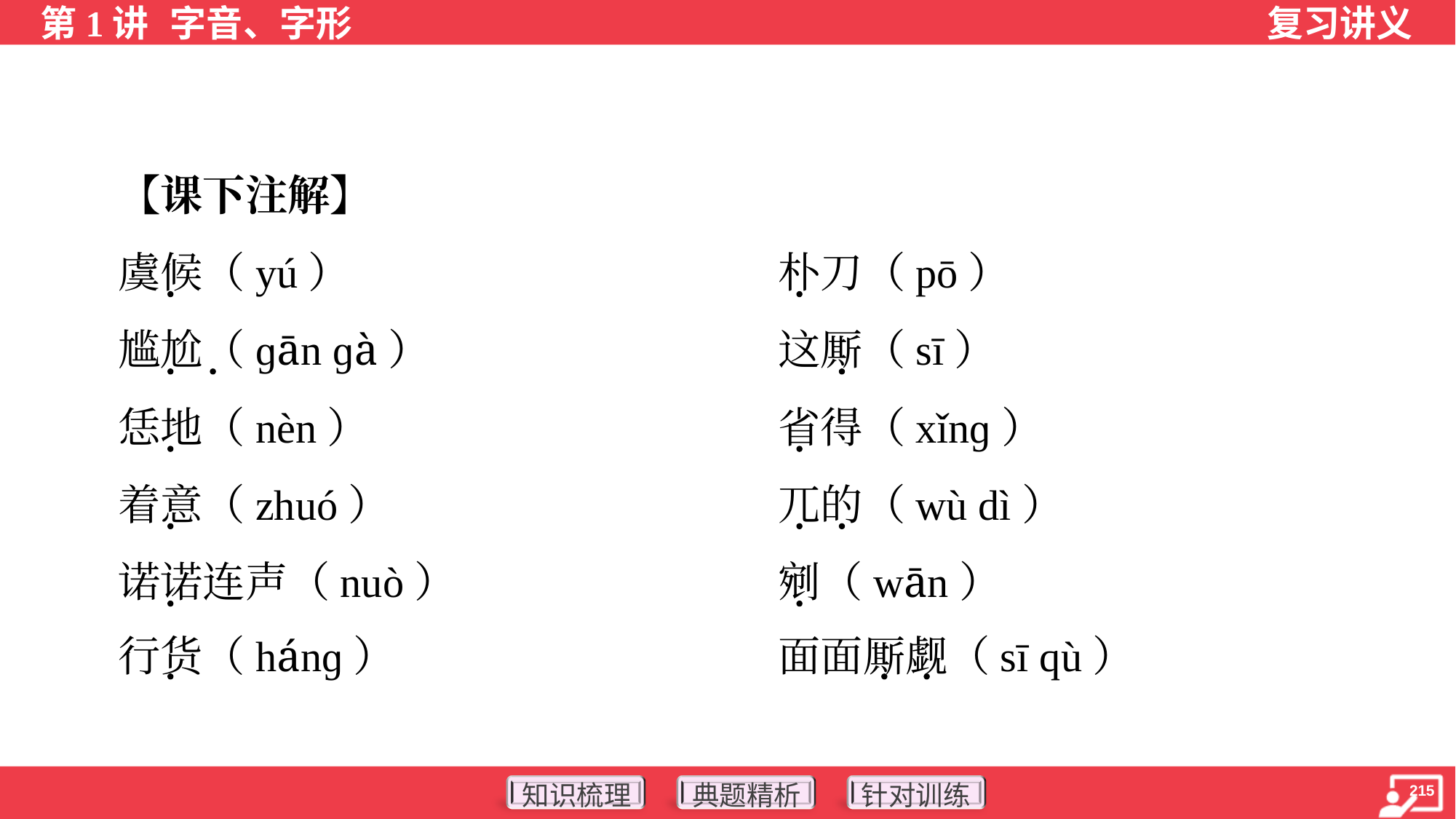

【课下注解】
    虞候（yú）	朴刀（pō）
    尴尬（ɡān ɡà）	这厮（sī）
    恁地（nèn）	省得（xǐnɡ）
    着意（zhuó）	兀的（wù dì）
    诺诺连声（nuò）	剜（wān）
    行货（hánɡ）	面面厮觑（sī qù）